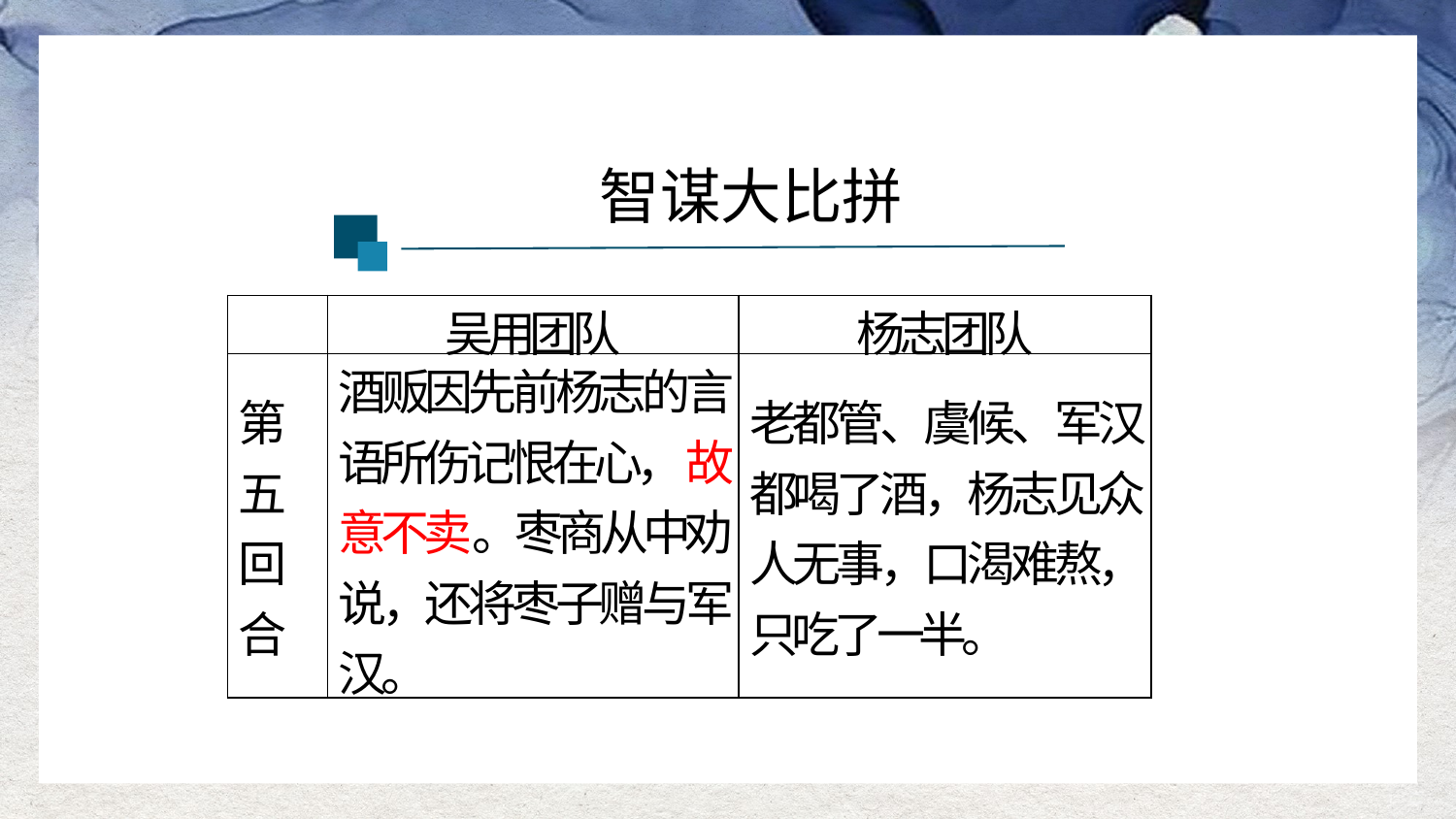

智谋大比拼

|  | 吴用团队 | 杨志团队 |
| --- | --- | --- |
| 第五回合 | 酒贩因先前杨志的言语所伤记恨在心，故意不卖。枣商从中劝说，还将枣子赠与军汉。 | 老都管、虞候、军汉都喝了酒，杨志见众人无事，口渴难熬，只吃了一半。 |